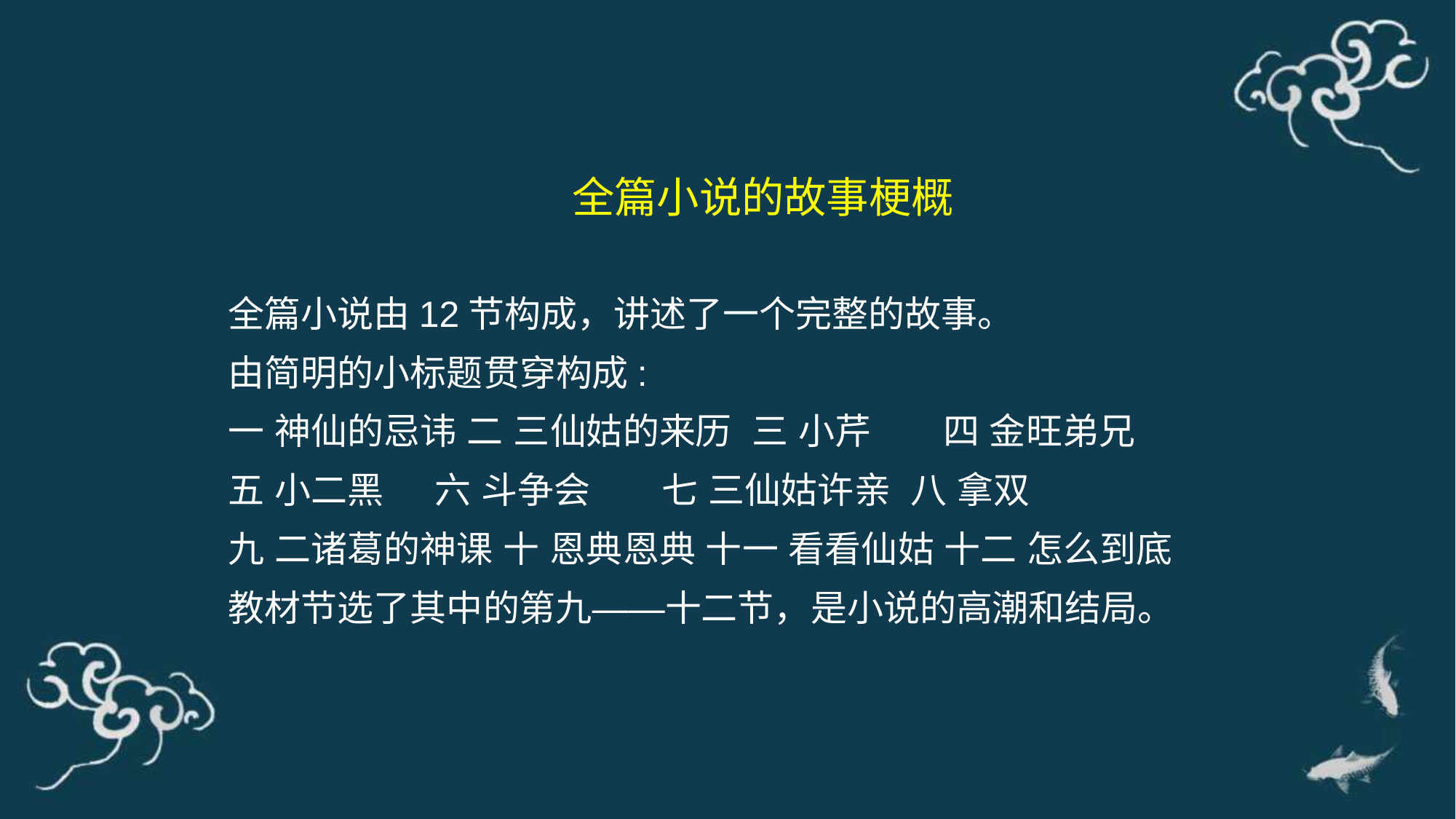

全篇小说的故事梗概
全篇小说由12节构成，讲述了一个完整的故事。
由简明的小标题贯穿构成:
一 神仙的忌讳 二 三仙姑的来历  三 小芹       四 金旺弟兄
五 小二黑     六 斗争会       七 三仙姑许亲  八 拿双
九 二诸葛的神课 十 恩典恩典 十一 看看仙姑 十二 怎么到底
教材节选了其中的第九——十二节，是小说的高潮和结局。